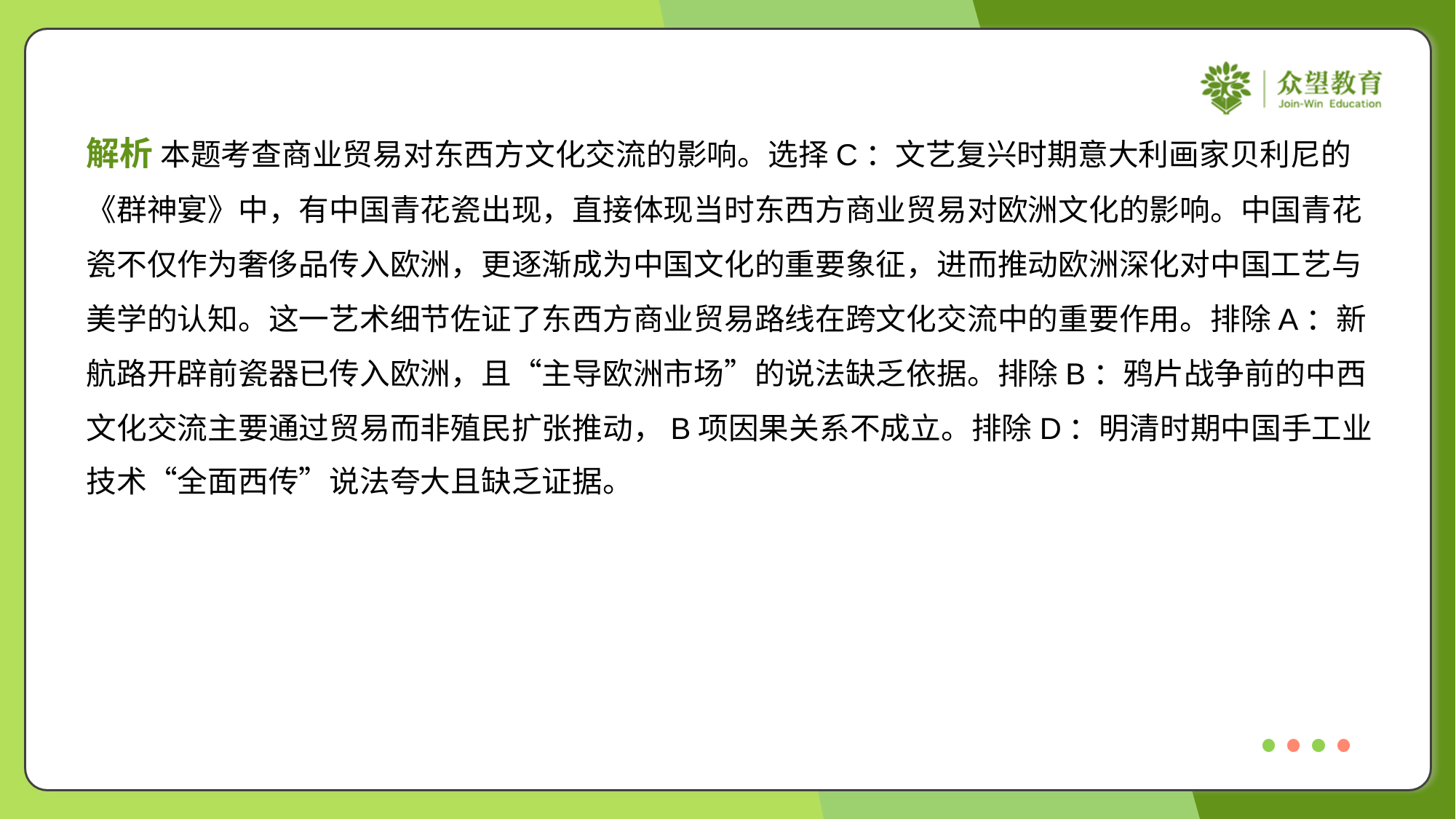

解析 本题考查商业贸易对东西方文化交流的影响。选择C：文艺复兴时期意大利画家贝利尼的
《群神宴》中，有中国青花瓷出现，直接体现当时东西方商业贸易对欧洲文化的影响。中国青花
瓷不仅作为奢侈品传入欧洲，更逐渐成为中国文化的重要象征，进而推动欧洲深化对中国工艺与
美学的认知。这一艺术细节佐证了东西方商业贸易路线在跨文化交流中的重要作用。排除A：新
航路开辟前瓷器已传入欧洲，且“主导欧洲市场”的说法缺乏依据。排除B：鸦片战争前的中西
文化交流主要通过贸易而非殖民扩张推动，B项因果关系不成立。排除D：明清时期中国手工业
技术“全面西传”说法夸大且缺乏证据。